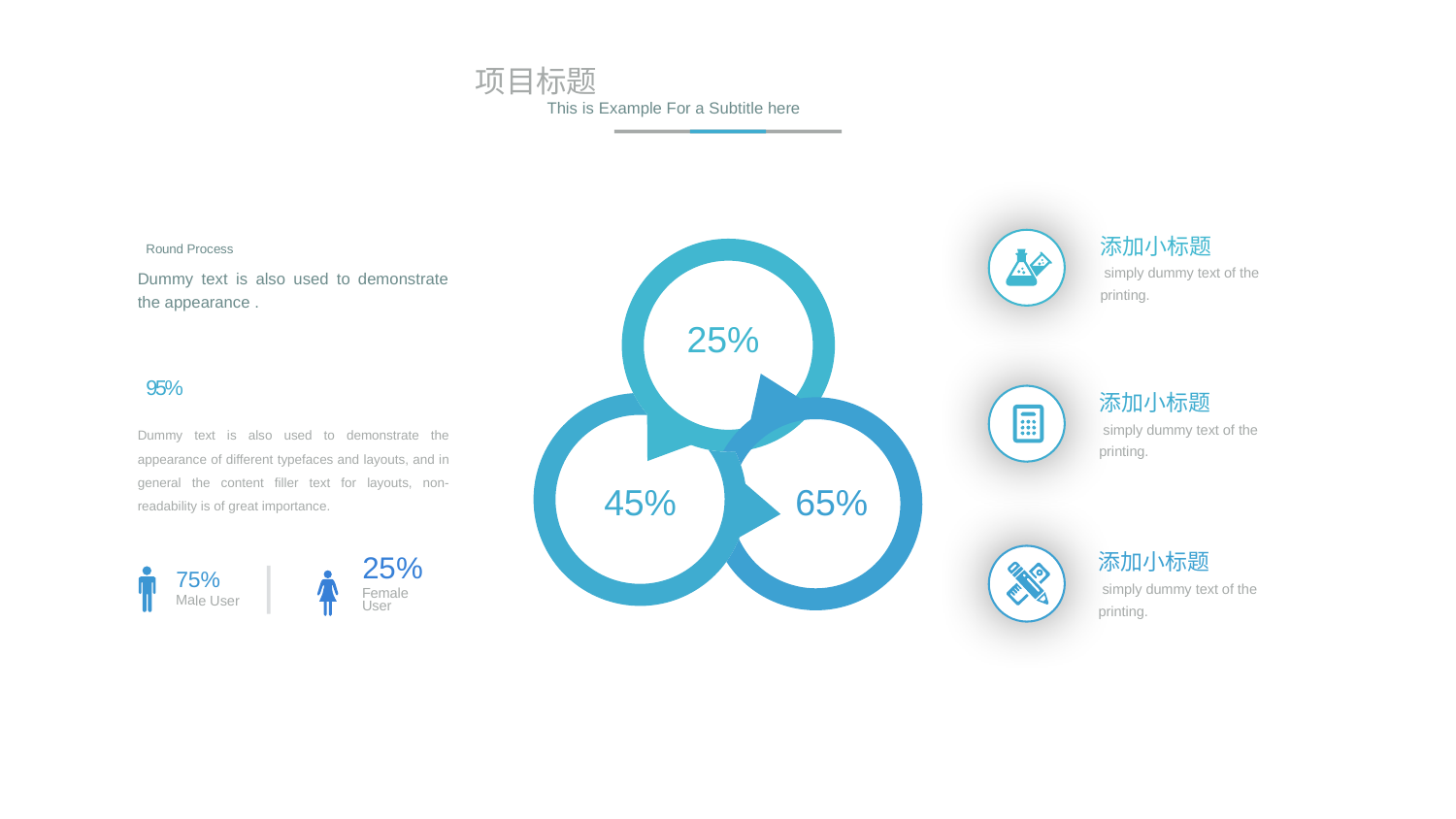

28
项目标题
This is Example For a Subtitle here

添加小标题
 simply dummy text of the printing.

Round Process
Dummy text is also used to demonstrate the appearance .
95%
Dummy text is also used to demonstrate the appearance of different typefaces and layouts, and in general the content filler text for layouts, non-readability is of great importance.

25%

添加小标题
 simply dummy text of the printing.

45%
65%
添加小标题
 simply dummy text of the printing.

75%
Male User

25%
Female User